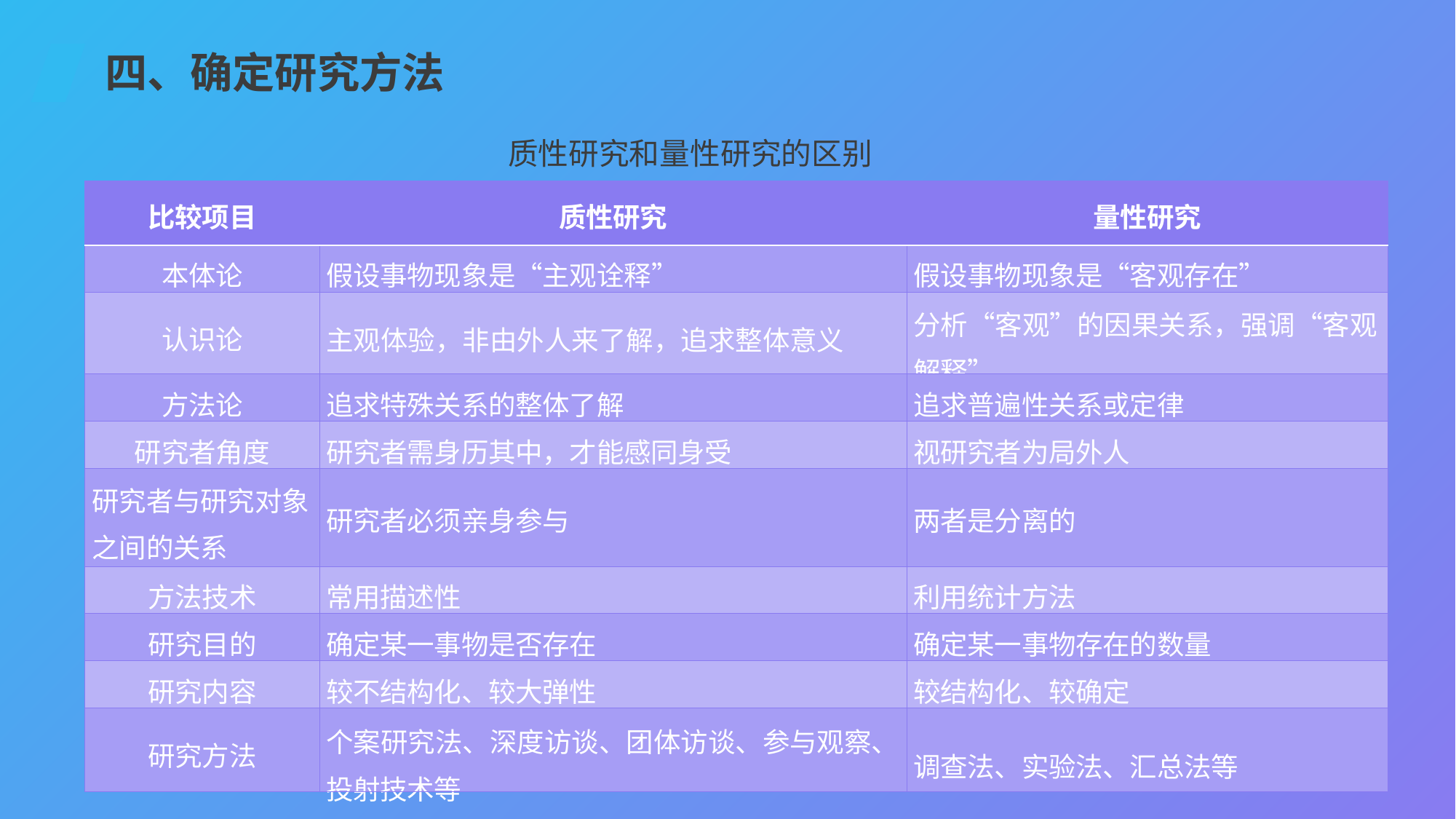

四、确定研究方法
质性研究和量性研究的区别
| 比较项目 | 质性研究 | 量性研究 |
| --- | --- | --- |
| 本体论 | 假设事物现象是“主观诠释” | 假设事物现象是“客观存在” |
| 认识论 | 主观体验，非由外人来了解，追求整体意义 | 分析“客观”的因果关系，强调“客观 解释” |
| 方法论 | 追求特殊关系的整体了解 | 追求普遍性关系或定律 |
| 研究者角度 | 研究者需身历其中，才能感同身受 | 视研究者为局外人 |
| 研究者与研究对象之间的关系 | 研究者必须亲身参与 | 两者是分离的 |
| 方法技术 | 常用描述性 | 利用统计方法 |
| 研究目的 | 确定某一事物是否存在 | 确定某一事物存在的数量 |
| 研究内容 | 较不结构化、较大弹性 | 较结构化、较确定 |
| 研究方法 | 个案研究法、深度访谈、团体访谈、参与观察、投射技术等 | 调查法、实验法、汇总法等 |